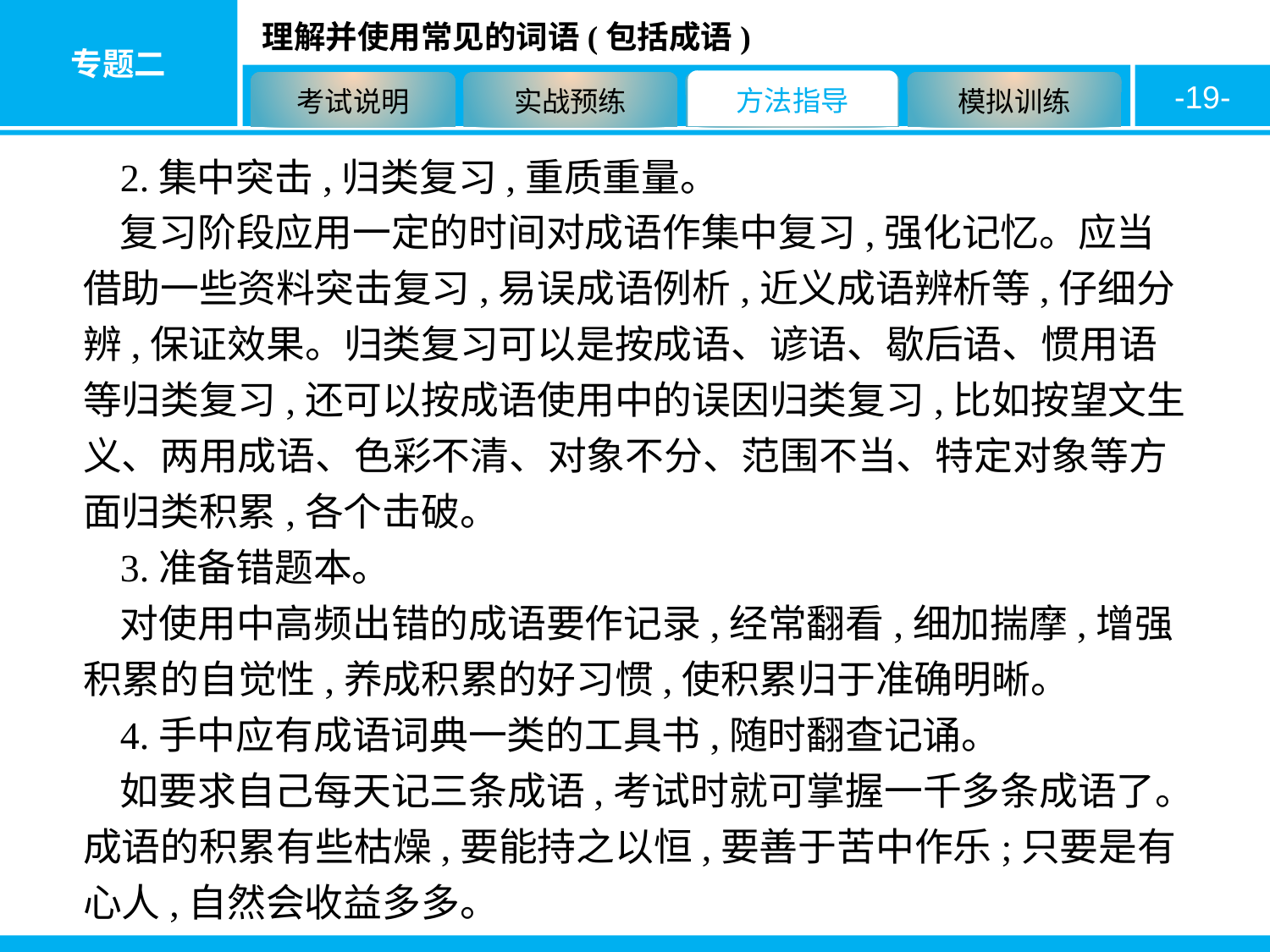

-19-
2.集中突击,归类复习,重质重量。
复习阶段应用一定的时间对成语作集中复习,强化记忆。应当借助一些资料突击复习,易误成语例析,近义成语辨析等,仔细分辨,保证效果。归类复习可以是按成语、谚语、歇后语、惯用语等归类复习,还可以按成语使用中的误因归类复习,比如按望文生义、两用成语、色彩不清、对象不分、范围不当、特定对象等方面归类积累,各个击破。
3.准备错题本。
对使用中高频出错的成语要作记录,经常翻看,细加揣摩,增强积累的自觉性,养成积累的好习惯,使积累归于准确明晰。
4.手中应有成语词典一类的工具书,随时翻查记诵。
如要求自己每天记三条成语,考试时就可掌握一千多条成语了。成语的积累有些枯燥,要能持之以恒,要善于苦中作乐;只要是有心人,自然会收益多多。